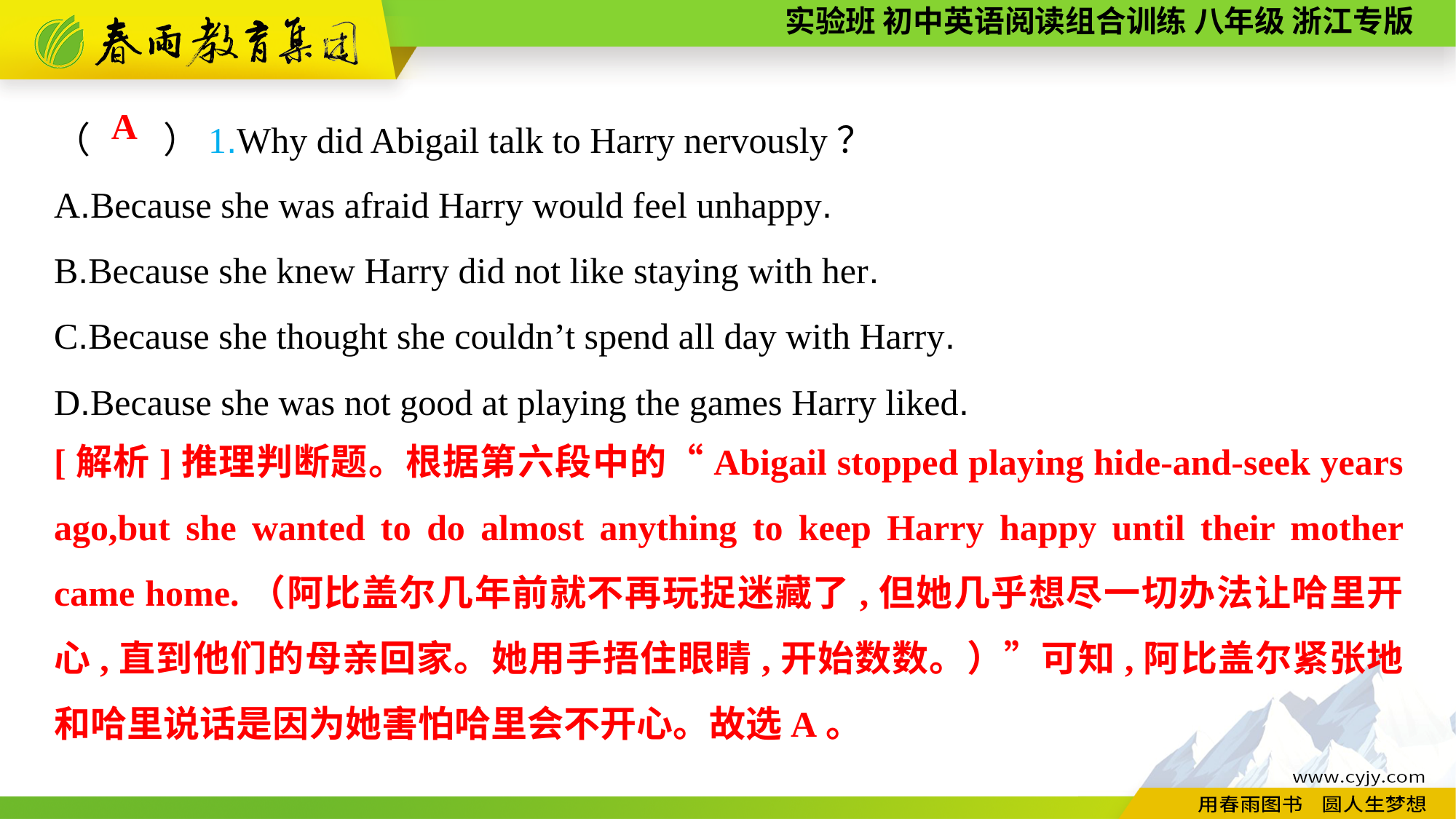

（　　）1.Why did Abigail talk to Harry nervously？
A.Because she was afraid Harry would feel unhappy.
B.Because she knew Harry did not like staying with her.
C.Because she thought she couldn’t spend all day with Harry.
D.Because she was not good at playing the games Harry liked.
A
[解析]推理判断题。根据第六段中的“Abigail stopped playing hide-and-seek years ago,but she wanted to do almost anything to keep Harry happy until their mother came home.（阿比盖尔几年前就不再玩捉迷藏了,但她几乎想尽一切办法让哈里开心,直到他们的母亲回家。她用手捂住眼睛,开始数数。）”可知,阿比盖尔紧张地和哈里说话是因为她害怕哈里会不开心。故选A。